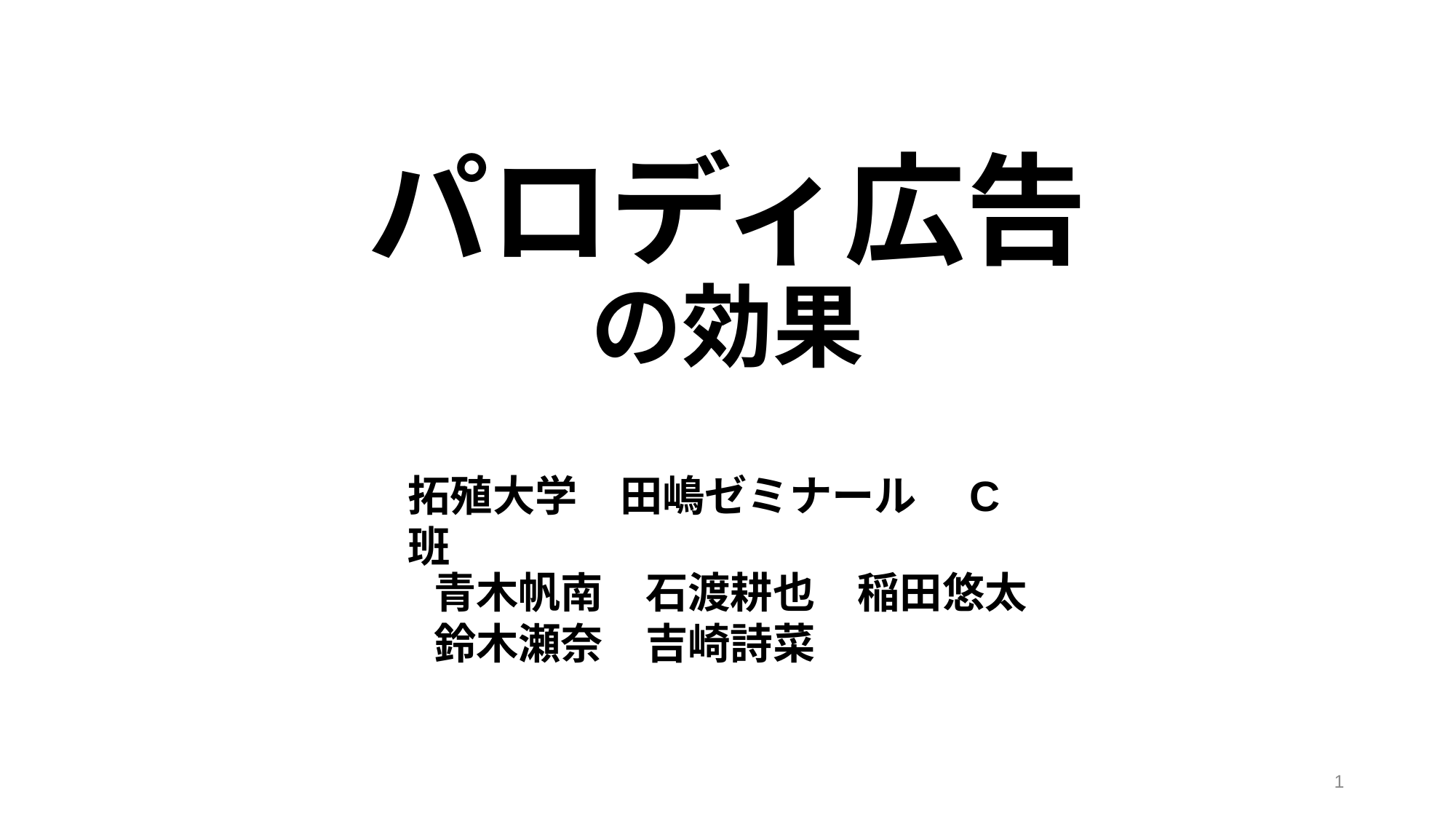

# パロディ広告 の効果
拓殖大学　田嶋ゼミナール　C班
青木帆南　石渡耕也　稲田悠太　鈴木瀬奈　吉崎詩菜
1